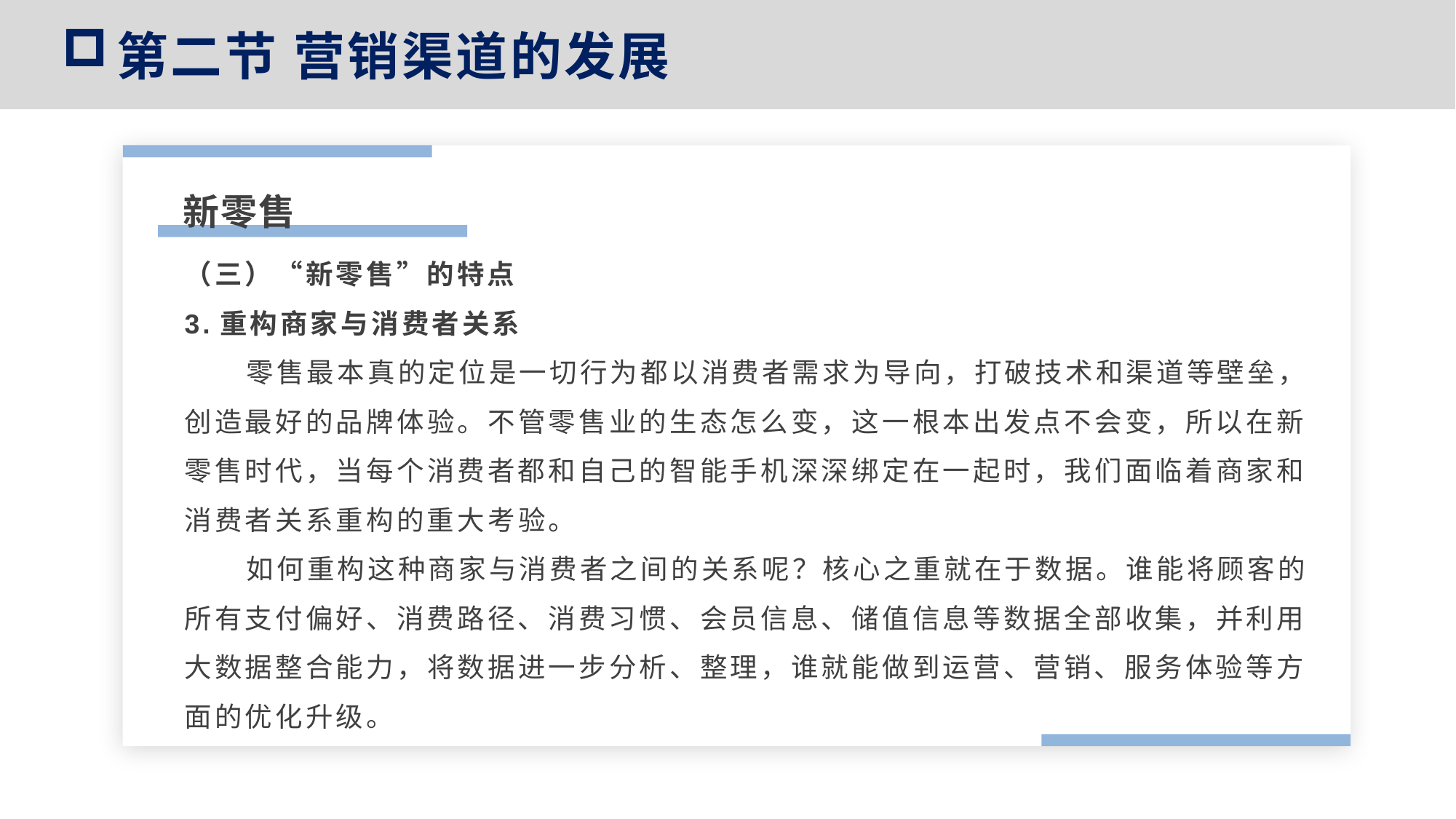

第二节 营销渠道的发展

新零售

（三）“新零售”的特点
3.重构商家与消费者关系
      零售最本真的定位是一切行为都以消费者需求为导向，打破技术和渠道等壁垒，创造最好的品牌体验。不管零售业的生态怎么变，这一根本出发点不会变，所以在新零售时代，当每个消费者都和自己的智能手机深深绑定在一起时，我们面临着商家和消费者关系重构的重大考验。
      如何重构这种商家与消费者之间的关系呢？核心之重就在于数据。谁能将顾客的所有支付偏好、消费路径、消费习惯、会员信息、储值信息等数据全部收集，并利用大数据整合能力，将数据进一步分析、整理，谁就能做到运营、营销、服务体验等方面的优化升级。